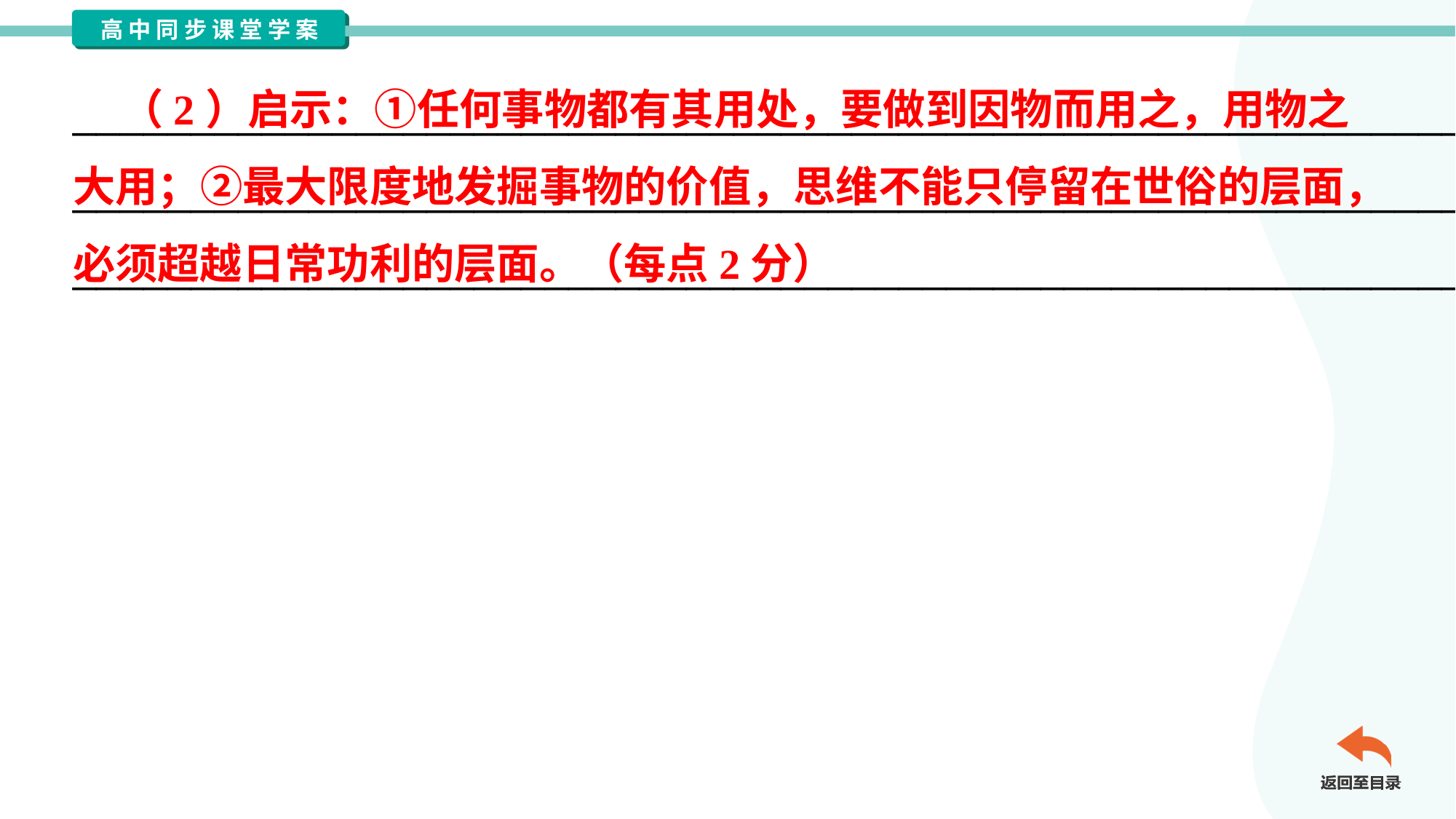

（2）启示：①任何事物都有其用处，要做到因物而用之，用物之
大用；②最大限度地发掘事物的价值，思维不能只停留在世俗的层面，
必须超越日常功利的层面。（每点2分）
_____________________________________________________________
_____________________________________________________________
_____________________________________________________________